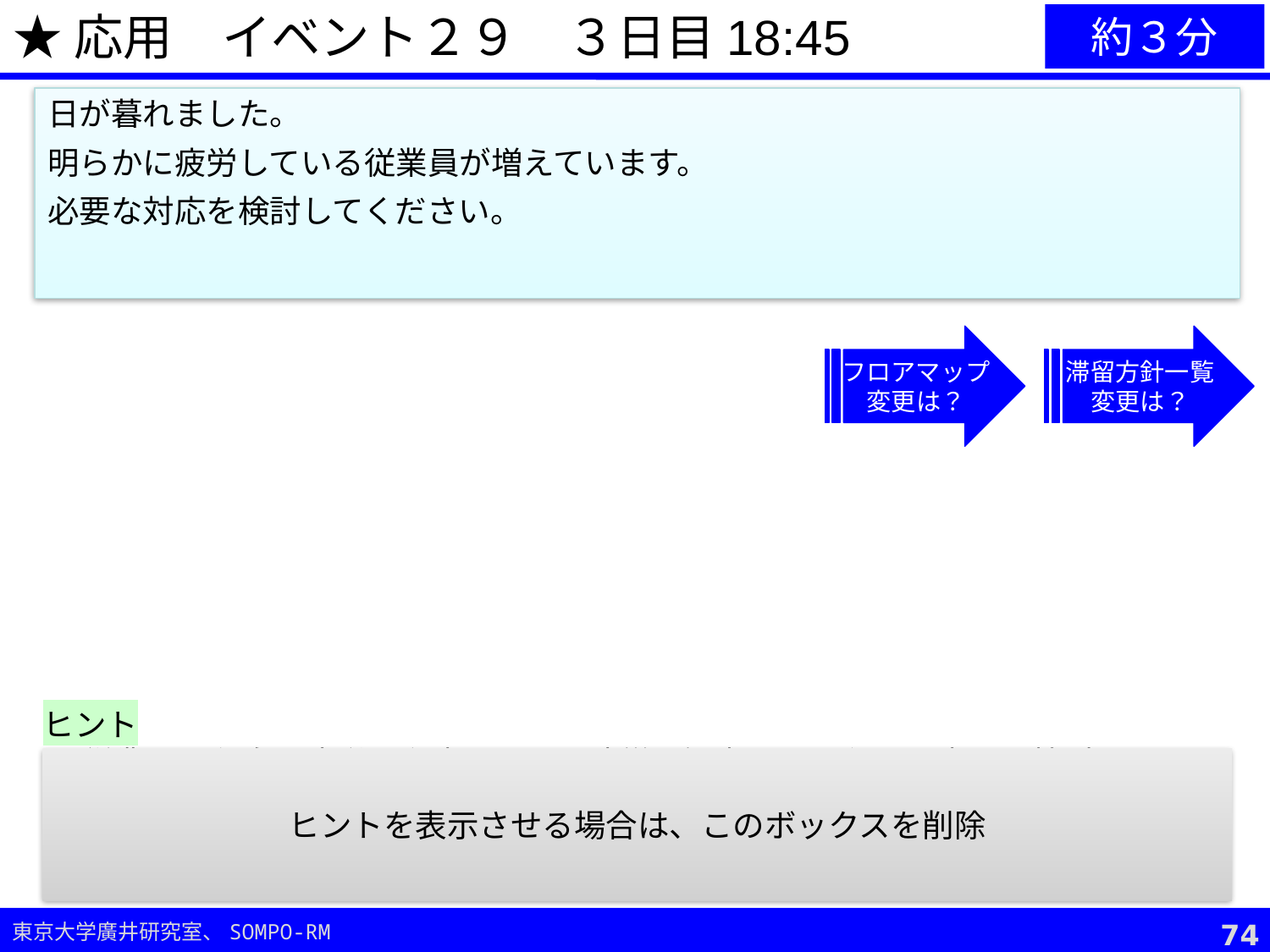

★応用　イベント２９　３日目18:45
約３分
日が暮れました。
明らかに疲労している従業員が増えています。
必要な対応を検討してください。
フロアマップ
変更は？
滞留方針一覧
変更は？
ヒント
従業員の心身の疲労に留意しつつ、防災の観点からも必要な事項を検討すること。
ヒントを表示させる場合は、このボックスを削除
74